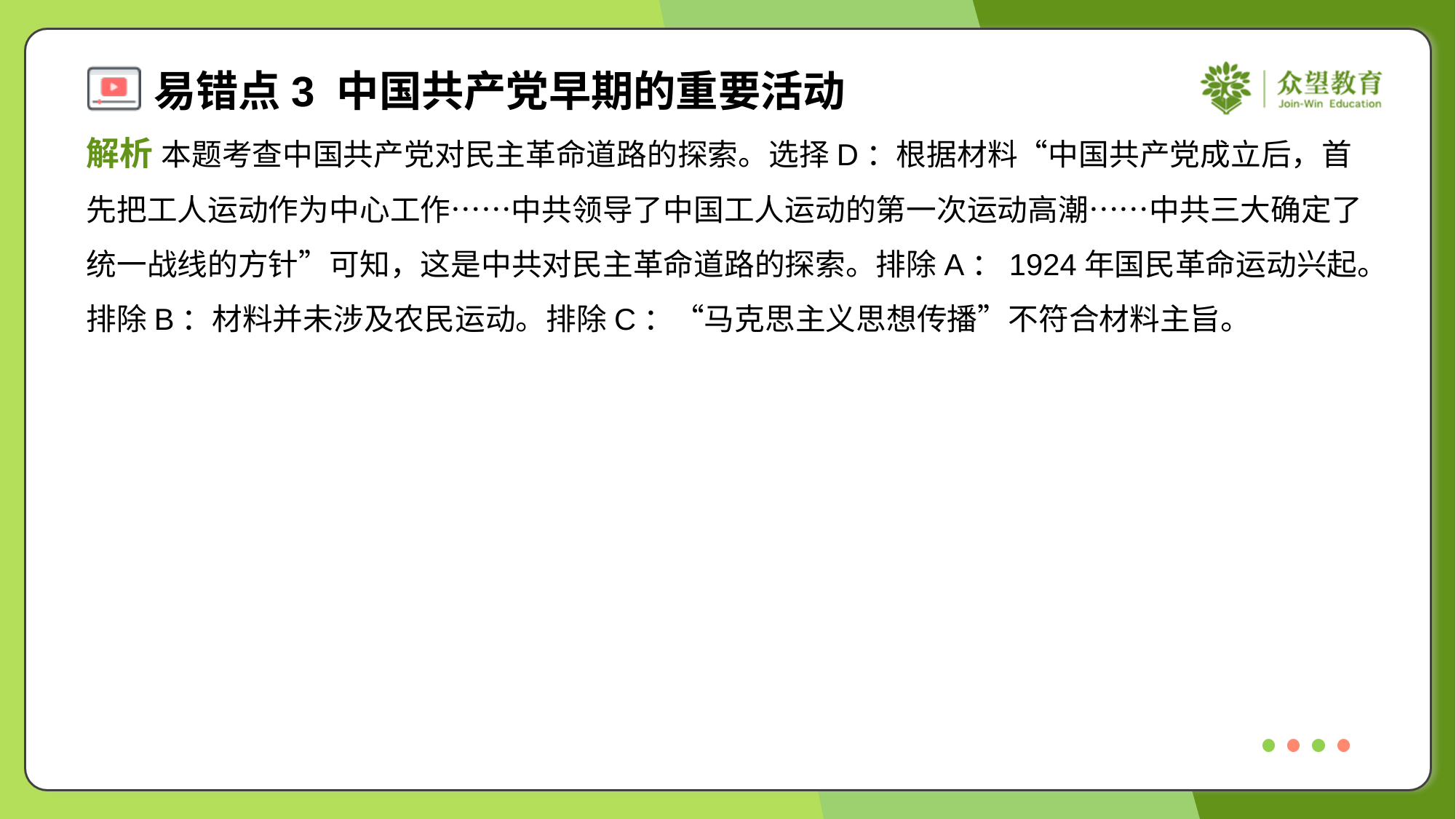

解析 本题考查中国共产党对民主革命道路的探索。选择D：根据材料“中国共产党成立后，首
先把工人运动作为中心工作……中共领导了中国工人运动的第一次运动高潮……中共三大确定了
统一战线的方针”可知，这是中共对民主革命道路的探索。排除A：1924年国民革命运动兴起。
排除B：材料并未涉及农民运动。排除C：“马克思主义思想传播”不符合材料主旨。